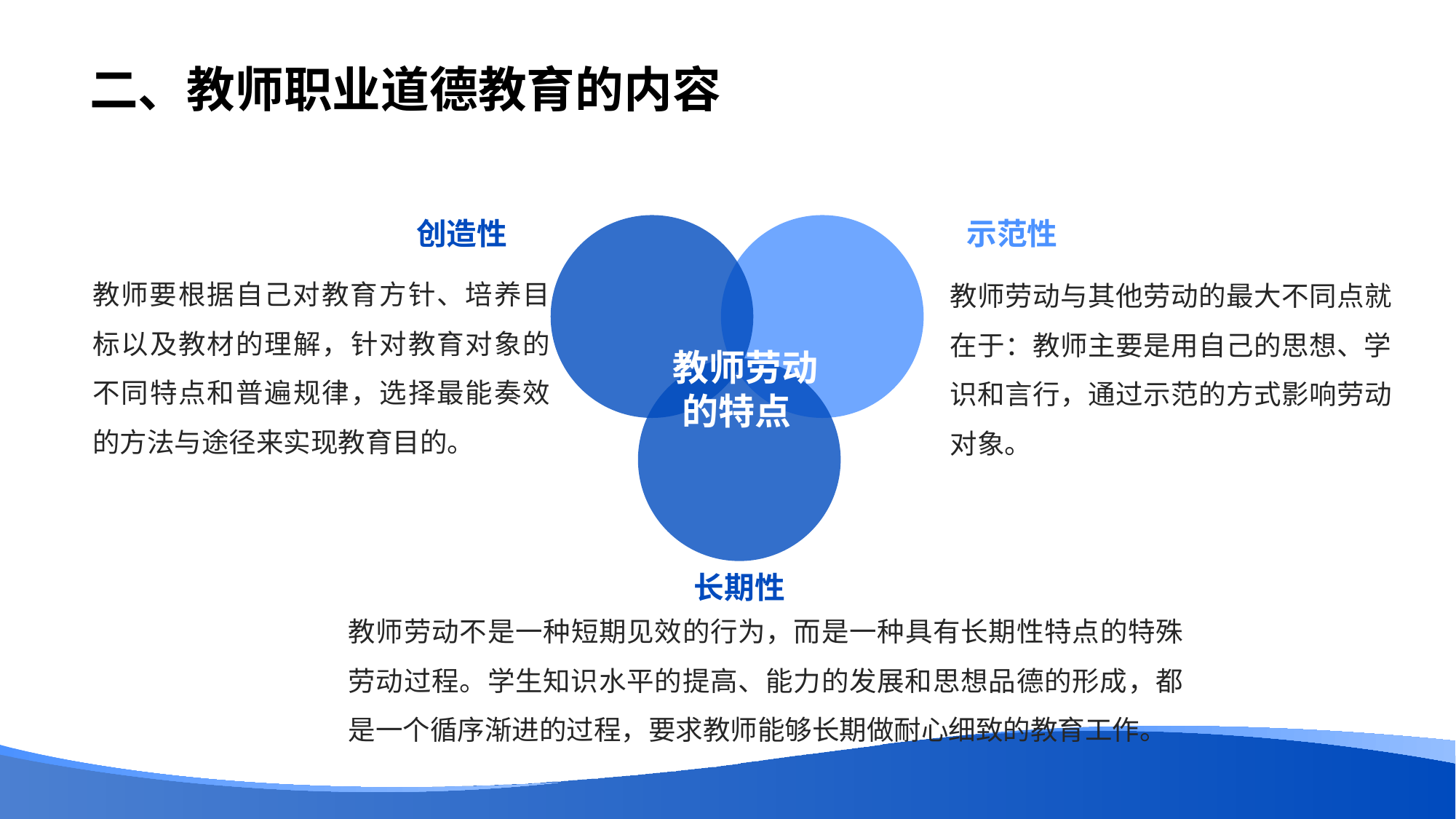

# 二、教师职业道德教育的内容
创造性
示范性

教师要根据自己对教育方针、培养目标以及教材的理解，针对教育对象的不同特点和普遍规律，选择最能奏效的方法与途径来实现教育目的。
教师劳动与其他劳动的最大不同点就在于：教师主要是用自己的思想、学识和言行，通过示范的方式影响劳动对象。
 教师劳动
的特点

长期性
教师劳动不是一种短期见效的行为，而是一种具有长期性特点的特殊劳动过程。学生知识水平的提高、能力的发展和思想品德的形成，都是一个循序渐进的过程，要求教师能够长期做耐心细致的教育工作。